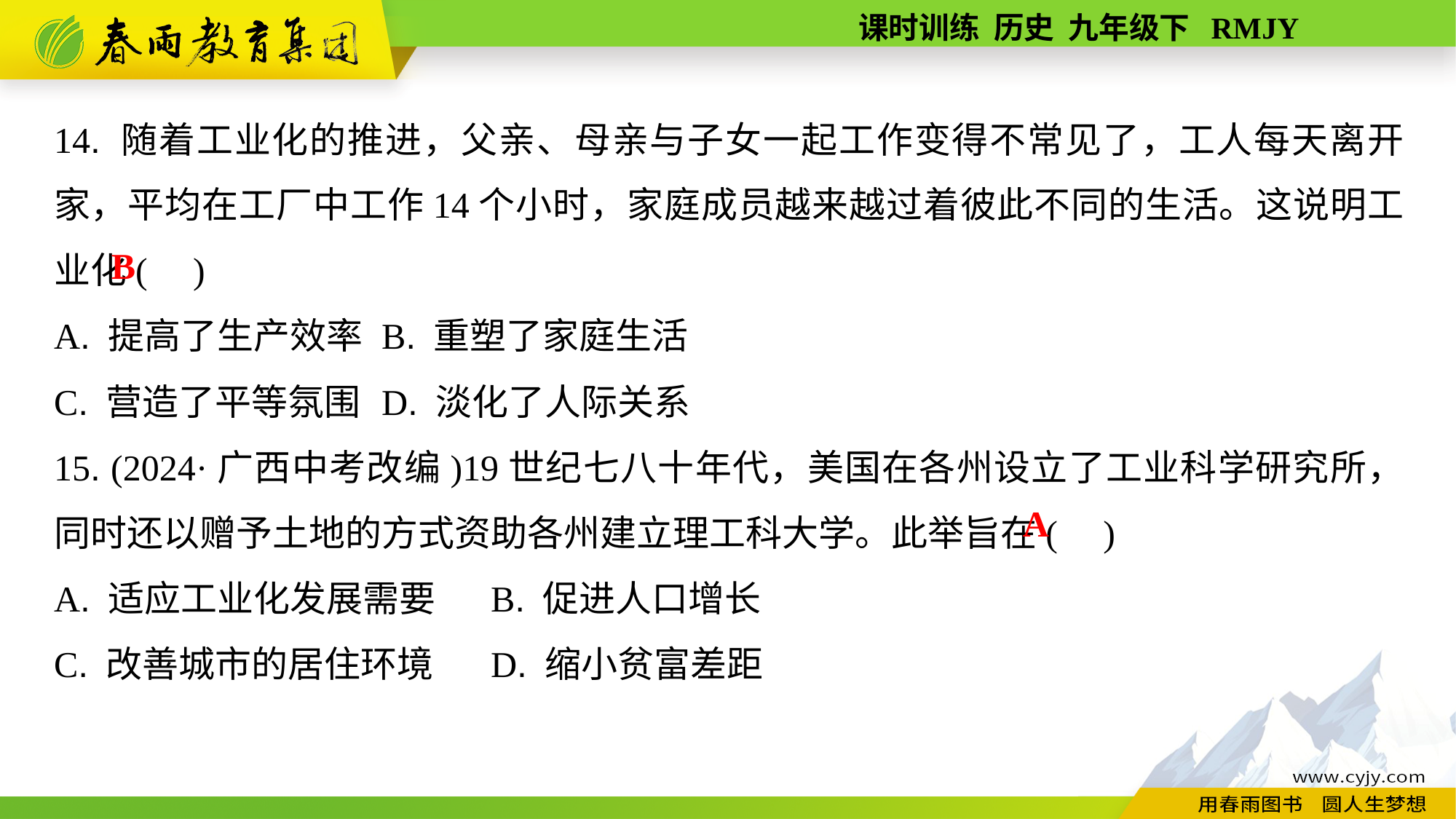

14. 随着工业化的推进，父亲、母亲与子女一起工作变得不常见了，工人每天离开家，平均在工厂中工作14个小时，家庭成员越来越过着彼此不同的生活。这说明工业化(     )
A. 提高了生产效率	B. 重塑了家庭生活
C. 营造了平等氛围	D. 淡化了人际关系
15. (2024·广西中考改编)19世纪七八十年代，美国在各州设立了工业科学研究所，同时还以赠予土地的方式资助各州建立理工科大学。此举旨在(     )
A. 适应工业化发展需要	B. 促进人口增长
C. 改善城市的居住环境	D. 缩小贫富差距
B
A